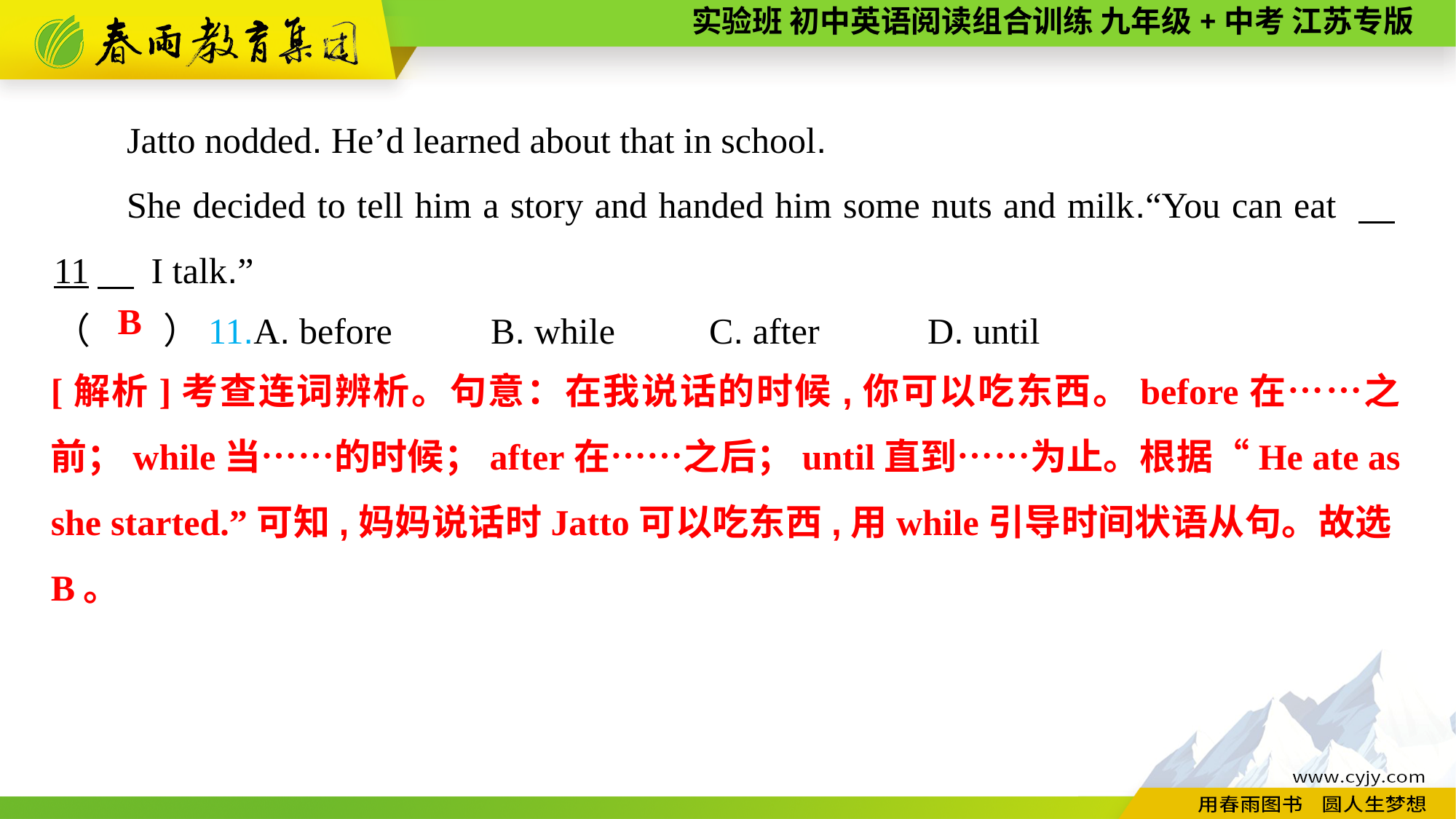

Jatto nodded. He’d learned about that in school.
She decided to tell him a story and handed him some nuts and milk.“You can eat 　11　 I talk.”
（　　）11.A. before	B. while	C. after	D. until
B
[解析]考查连词辨析。句意：在我说话的时候,你可以吃东西。before在……之前；while当……的时候；after在……之后；until直到……为止。根据“He ate as she started.”可知,妈妈说话时Jatto可以吃东西,用while引导时间状语从句。故选B。